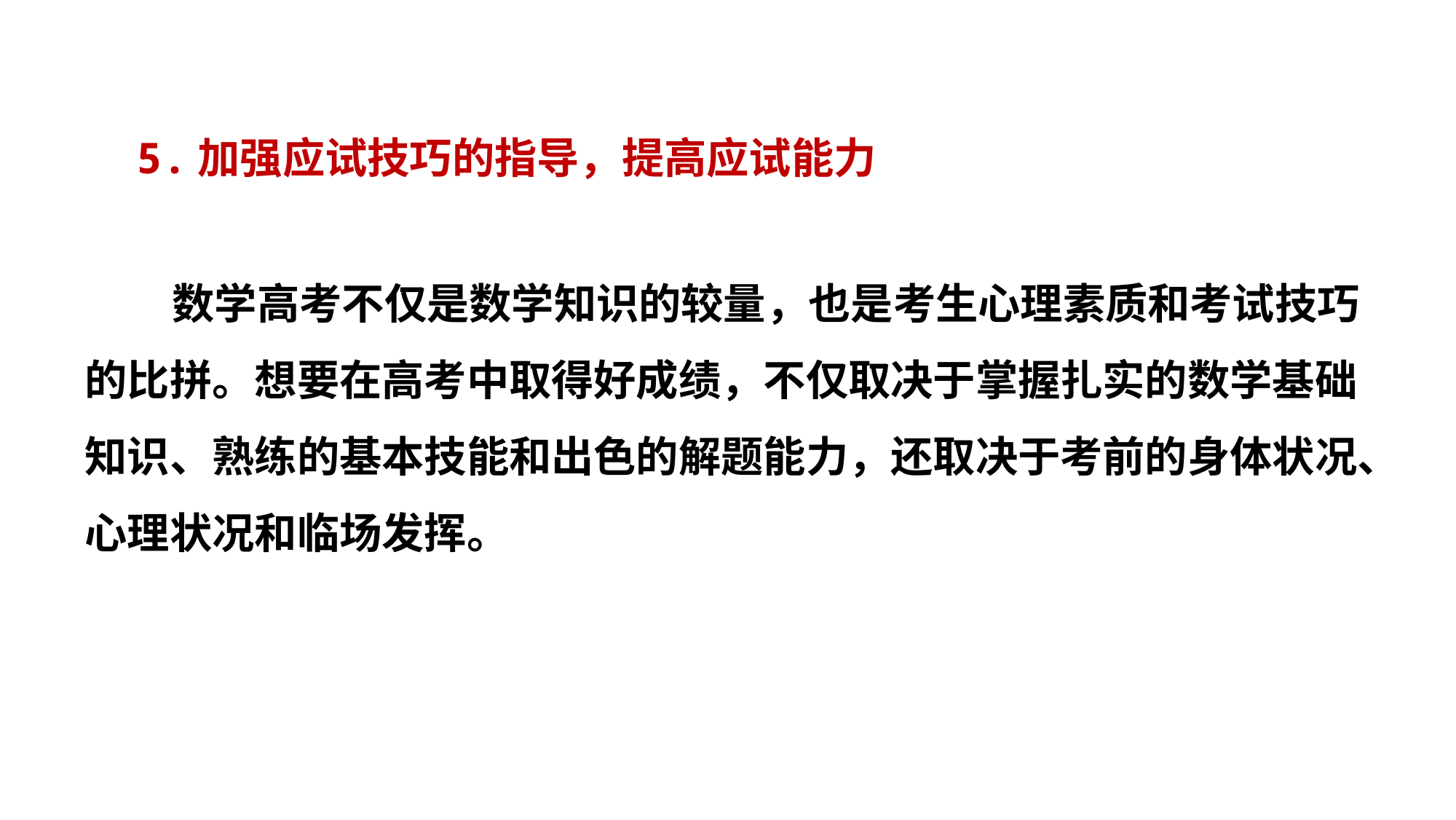

5.加强应试技巧的指导，提高应试能力
        数学高考不仅是数学知识的较量，也是考生心理素质和考试技巧的比拼。想要在高考中取得好成绩，不仅取决于掌握扎实的数学基础知识、熟练的基本技能和出色的解题能力，还取决于考前的身体状况、心理状况和临场发挥。